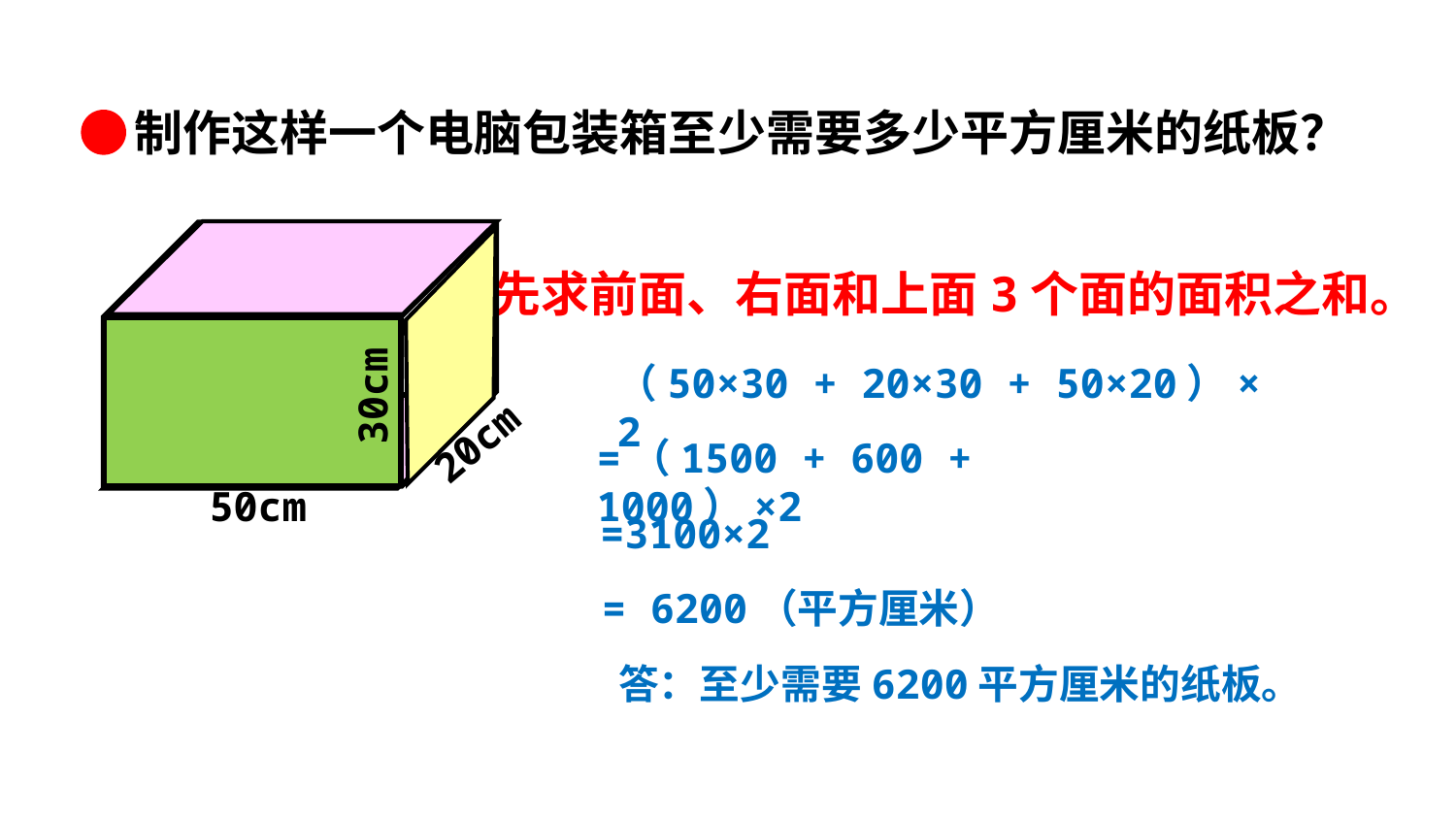

制作这样一个电脑包装箱至少需要多少平方厘米的纸板？

    先求前面、右面和上面3个面的面积之和。

30cm

（50×30 + 20×30 + 50×20）× 2
20cm

=（1500 + 600 + 1000）×2
50cm
=3100×2
= 6200（平方厘米）
答：至少需要6200平方厘米的纸板。